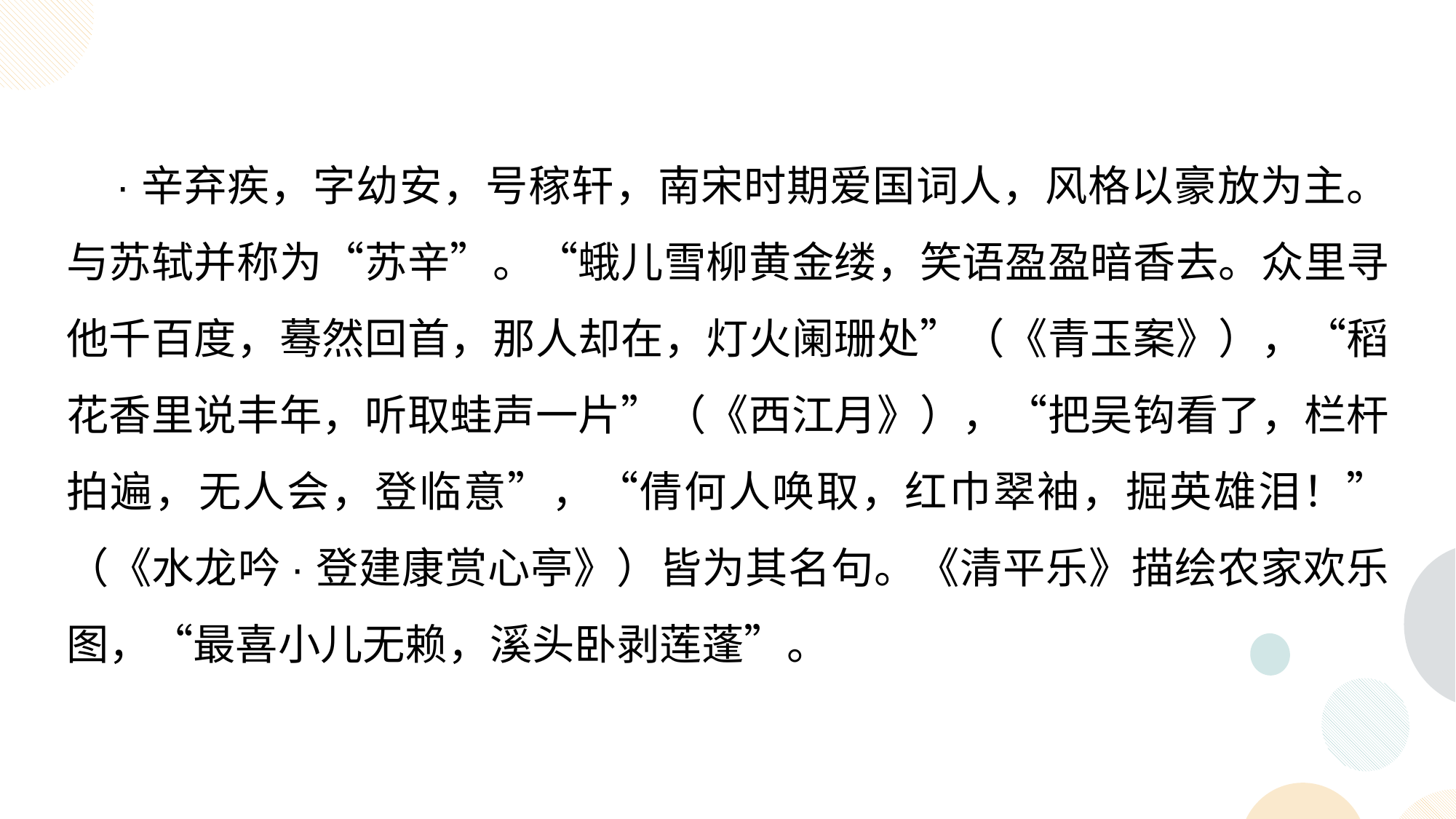

·辛弃疾，字幼安，号稼轩，南宋时期爱国词人，风格以豪放为主。与苏轼并称为“苏辛”。“蛾儿雪柳黄金缕，笑语盈盈暗香去。众里寻他千百度，蓦然回首，那人却在，灯火阑珊处”（《青玉案》），“稻花香里说丰年，听取蛙声一片”（《西江月》），“把吴钩看了，栏杆拍遍，无人会，登临意”，“倩何人唤取，红巾翠袖，掘英雄泪！”（《水龙吟·登建康赏心亭》）皆为其名句。《清平乐》描绘农家欢乐图，“最喜小儿无赖，溪头卧剥莲蓬”。